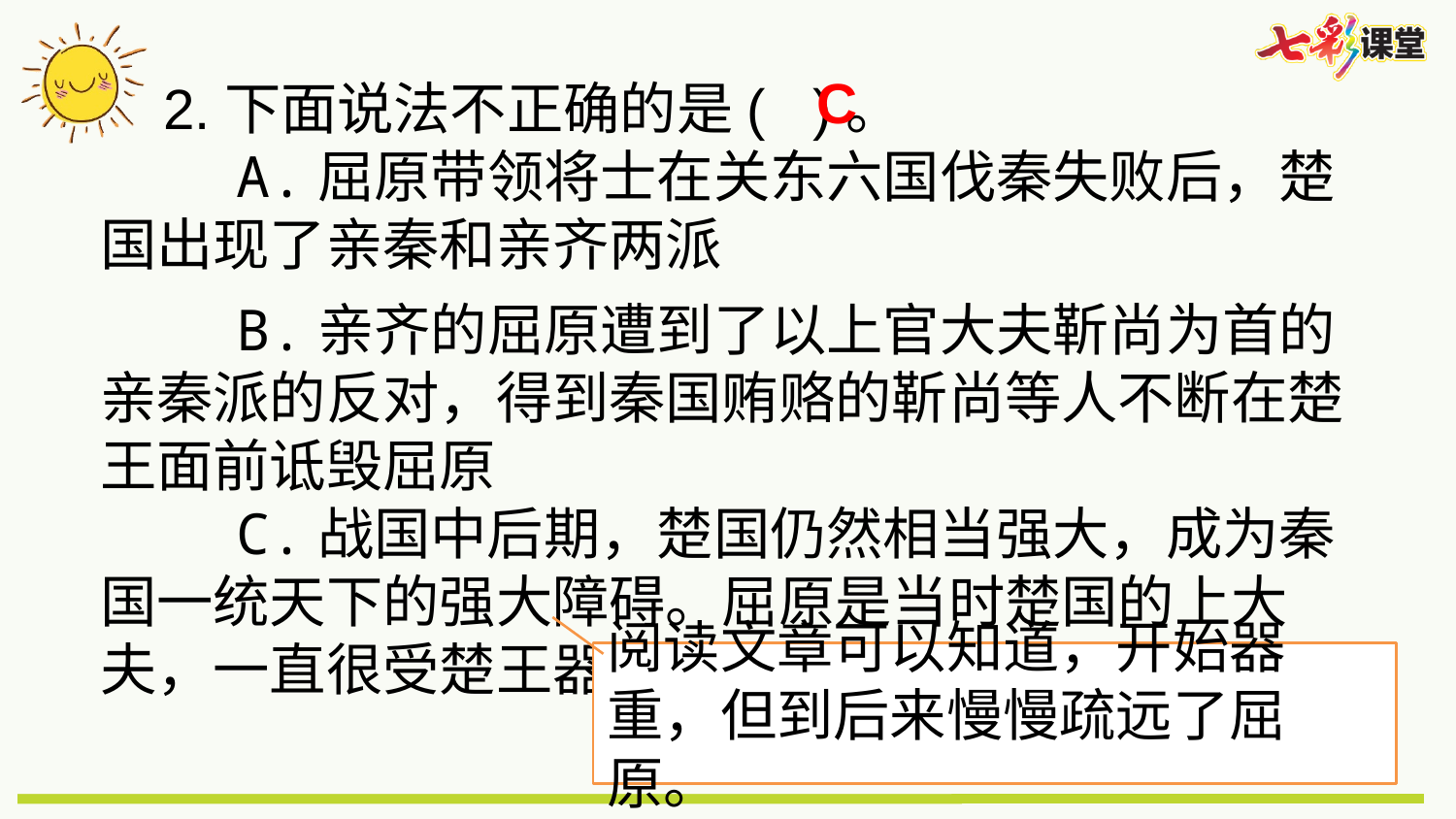

2.下面说法不正确的是(   )。
    A.屈原带领将士在关东六国伐秦失败后，楚国出现了亲秦和亲齐两派
C
    B.亲齐的屈原遭到了以上官大夫靳尚为首的亲秦派的反对，得到秦国贿赂的靳尚等人不断在楚王面前诋毁屈原
    C.战国中后期，楚国仍然相当强大，成为秦国一统天下的强大障碍。屈原是当时楚国的上大夫，一直很受楚王器重。
阅读文章可以知道，开始器重，但到后来慢慢疏远了屈原。